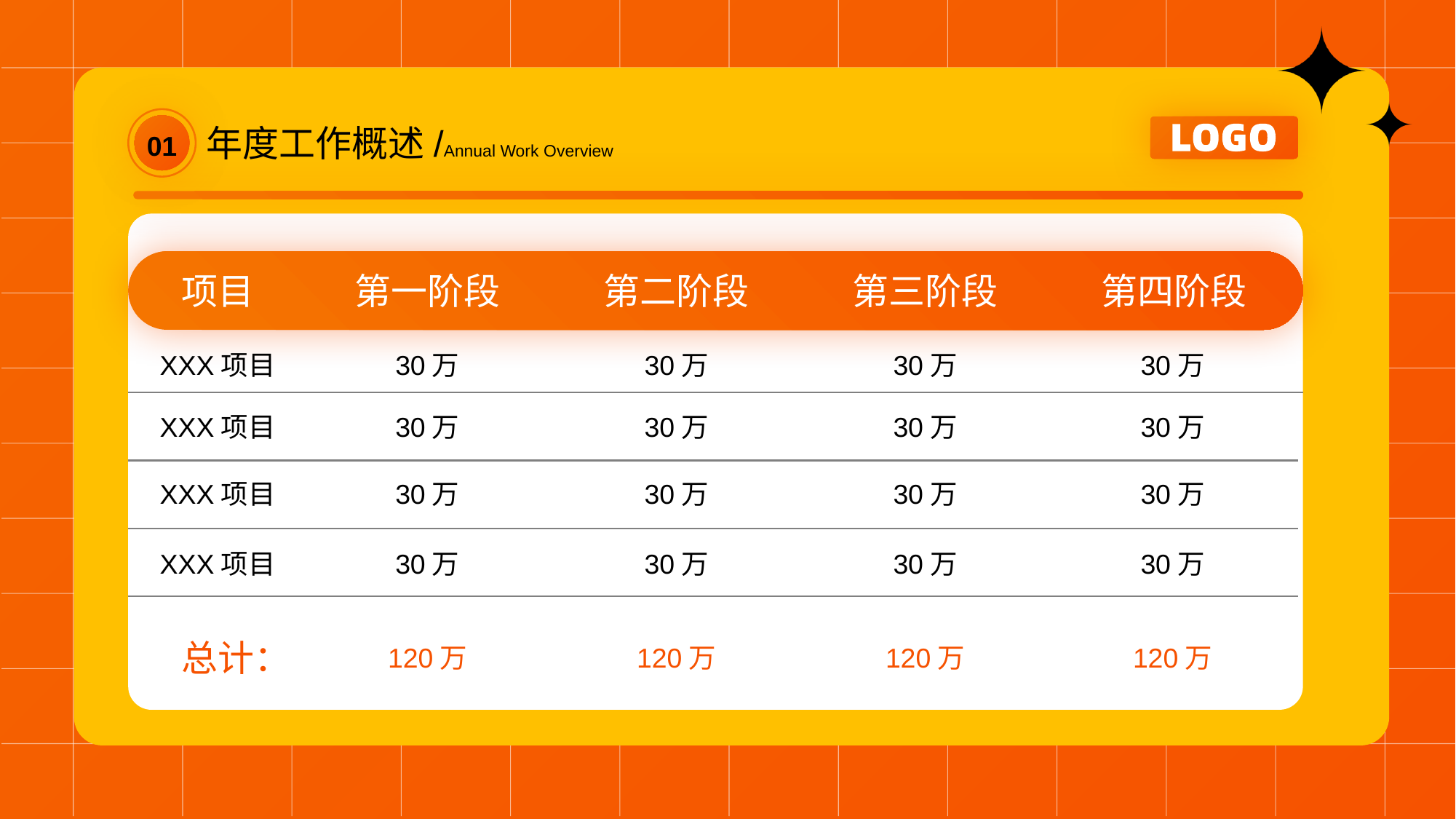

01
年度工作概述/Annual Work Overview

项目
第一阶段
第二阶段
第三阶段
第四阶段
XXX项目
30万
30万
30万
30万
XXX项目
30万
30万
30万
30万
XXX项目
30万
30万
30万
30万
XXX项目
30万
30万
30万
30万
总计：
120万
120万
120万
120万